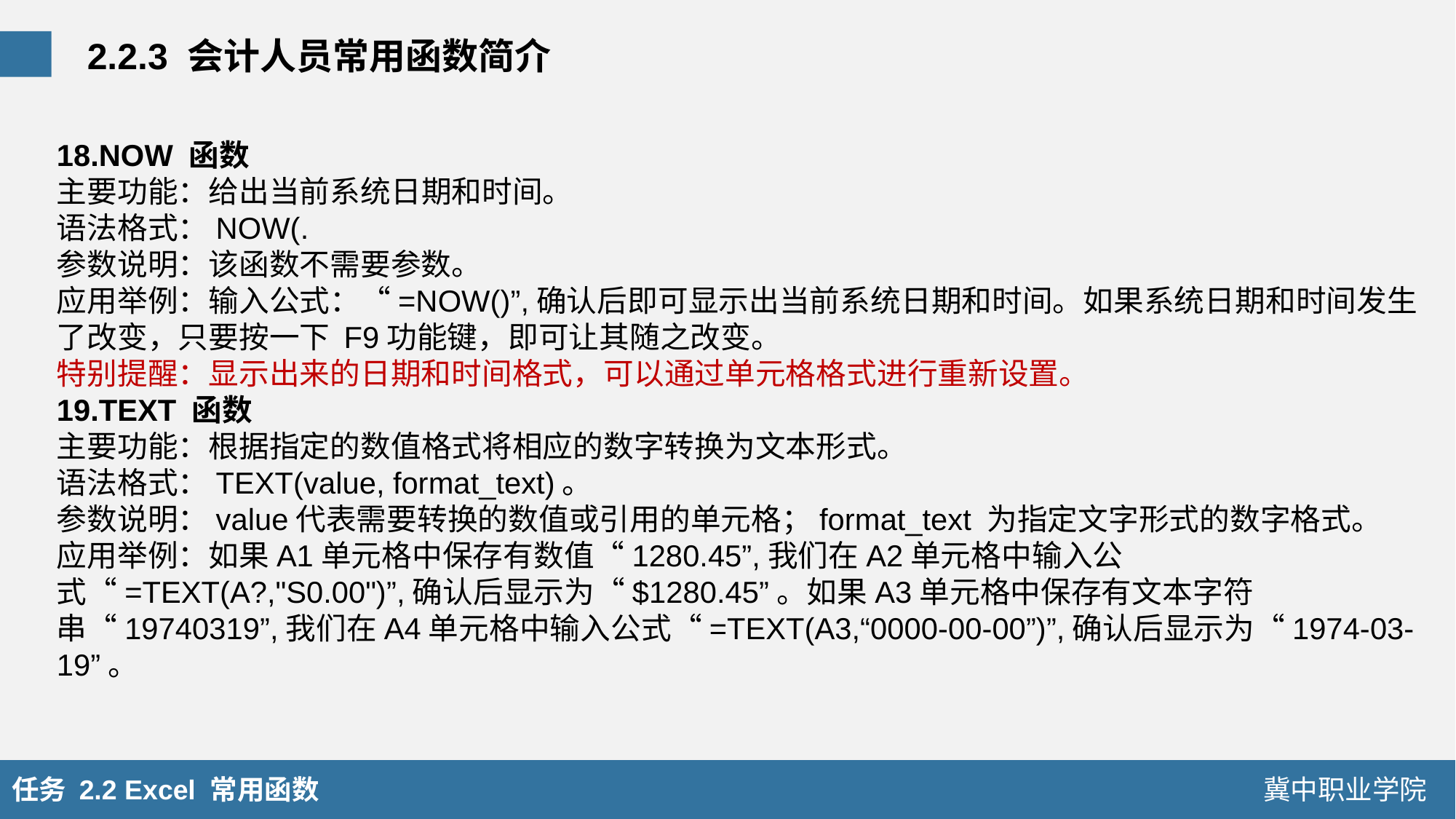

2.2.3 会计人员常用函数简介
18.NOW 函数
主要功能：给出当前系统日期和时间。
语法格式：NOW(.
参数说明：该函数不需要参数。
应用举例：输入公式：“=NOW()”,确认后即可显示出当前系统日期和时间。如果系统日期和时间发生了改变，只要按一下 F9功能键，即可让其随之改变。
特别提醒：显示出来的日期和时间格式，可以通过单元格格式进行重新设置。
19.TEXT 函数
主要功能：根据指定的数值格式将相应的数字转换为文本形式。
语法格式：TEXT(value, format_text)。
参数说明：value代表需要转换的数值或引用的单元格；format_text 为指定文字形式的数字格式。
应用举例：如果A1单元格中保存有数值“1280.45”,我们在A2单元格中输入公式“=TEXT(A?,"S0.00")”,确认后显示为“$1280.45”。如果A3单元格中保存有文本字符串“19740319”,我们在A4单元格中输入公式“=TEXT(A3,“0000-00-00”)”,确认后显示为“1974-03-19”。

任务 2.2 Excel 常用函数
冀中职业学院